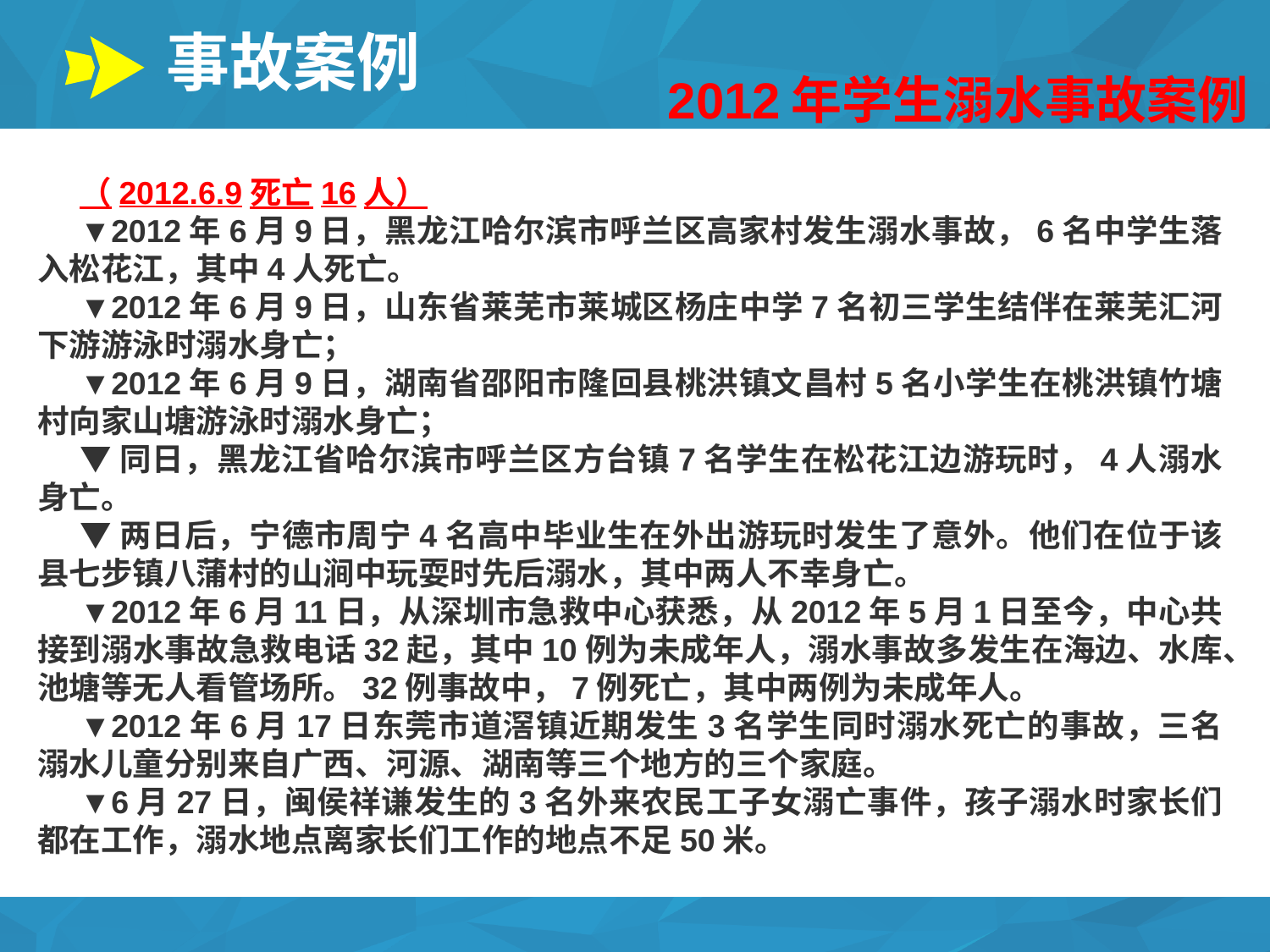

事故案例
2012年学生溺水事故案例
（2012.6.9死亡16人）
▼2012年6月9日，黑龙江哈尔滨市呼兰区高家村发生溺水事故，6名中学生落入松花江，其中4人死亡。
▼2012年6月9日，山东省莱芜市莱城区杨庄中学7名初三学生结伴在莱芜汇河下游游泳时溺水身亡；
▼2012年6月9日，湖南省邵阳市隆回县桃洪镇文昌村5名小学生在桃洪镇竹塘村向家山塘游泳时溺水身亡；
▼同日，黑龙江省哈尔滨市呼兰区方台镇7名学生在松花江边游玩时，4人溺水身亡。
▼两日后，宁德市周宁4名高中毕业生在外出游玩时发生了意外。他们在位于该县七步镇八蒲村的山涧中玩耍时先后溺水，其中两人不幸身亡。
▼2012年6月11日，从深圳市急救中心获悉，从2012年5月1日至今，中心共接到溺水事故急救电话32起，其中10例为未成年人，溺水事故多发生在海边、水库、池塘等无人看管场所。32例事故中，7例死亡，其中两例为未成年人。
▼2012年6月17日东莞市道滘镇近期发生3名学生同时溺水死亡的事故，三名溺水儿童分别来自广西、河源、湖南等三个地方的三个家庭。
▼6月27日，闽侯祥谦发生的3名外来农民工子女溺亡事件，孩子溺水时家长们都在工作，溺水地点离家长们工作的地点不足50米。